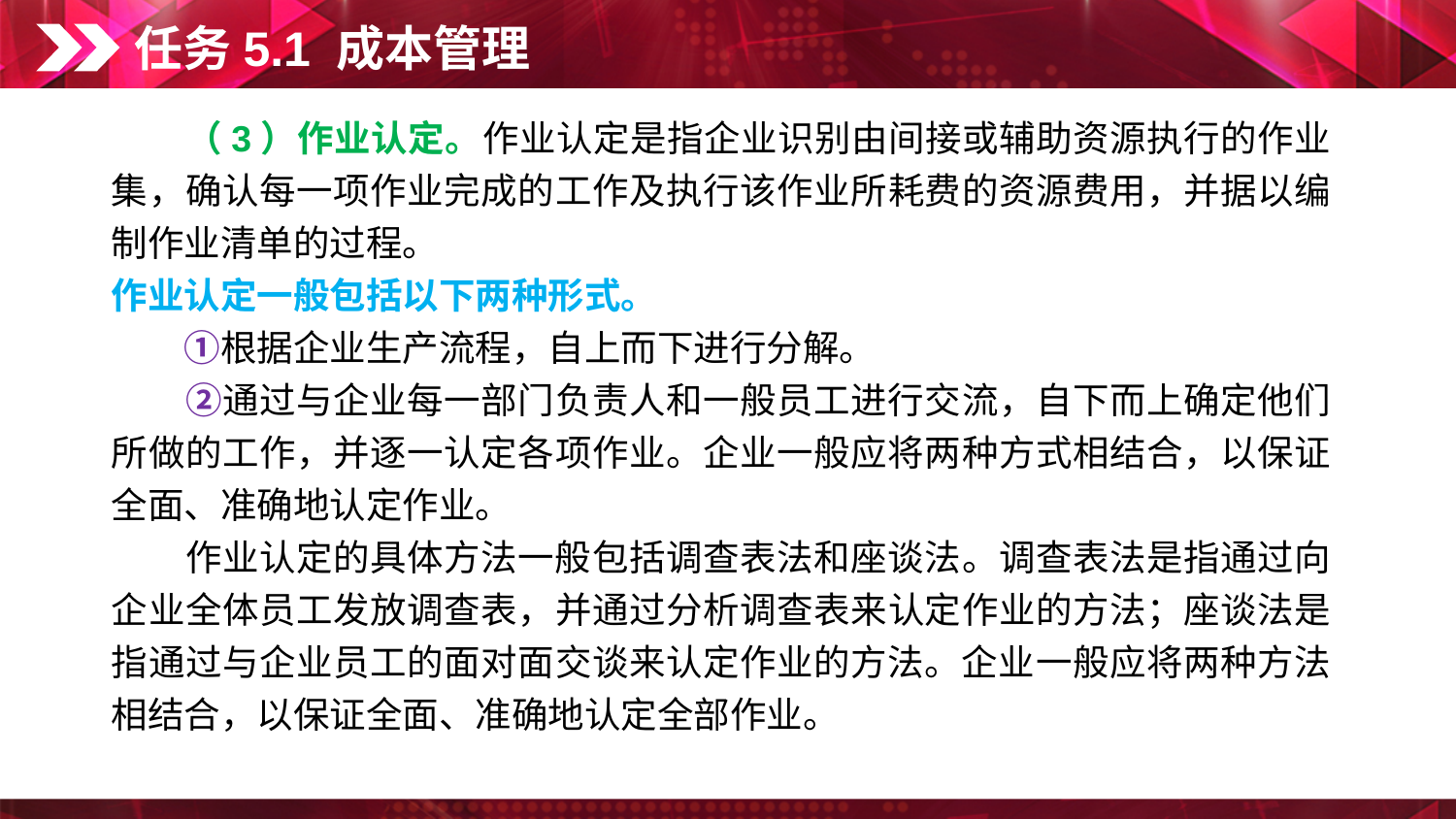

任务5.1 成本管理

　　（3）作业认定。作业认定是指企业识别由间接或辅助资源执行的作业集，确认每一项作业完成的工作及执行该作业所耗费的资源费用，并据以编制作业清单的过程。
作业认定一般包括以下两种形式。
　　①根据企业生产流程，自上而下进行分解。
　　②通过与企业每一部门负责人和一般员工进行交流，自下而上确定他们所做的工作，并逐一认定各项作业。企业一般应将两种方式相结合，以保证全面、准确地认定作业。
　　作业认定的具体方法一般包括调查表法和座谈法。调查表法是指通过向企业全体员工发放调查表，并通过分析调查表来认定作业的方法；座谈法是指通过与企业员工的面对面交谈来认定作业的方法。企业一般应将两种方法相结合，以保证全面、准确地认定全部作业。